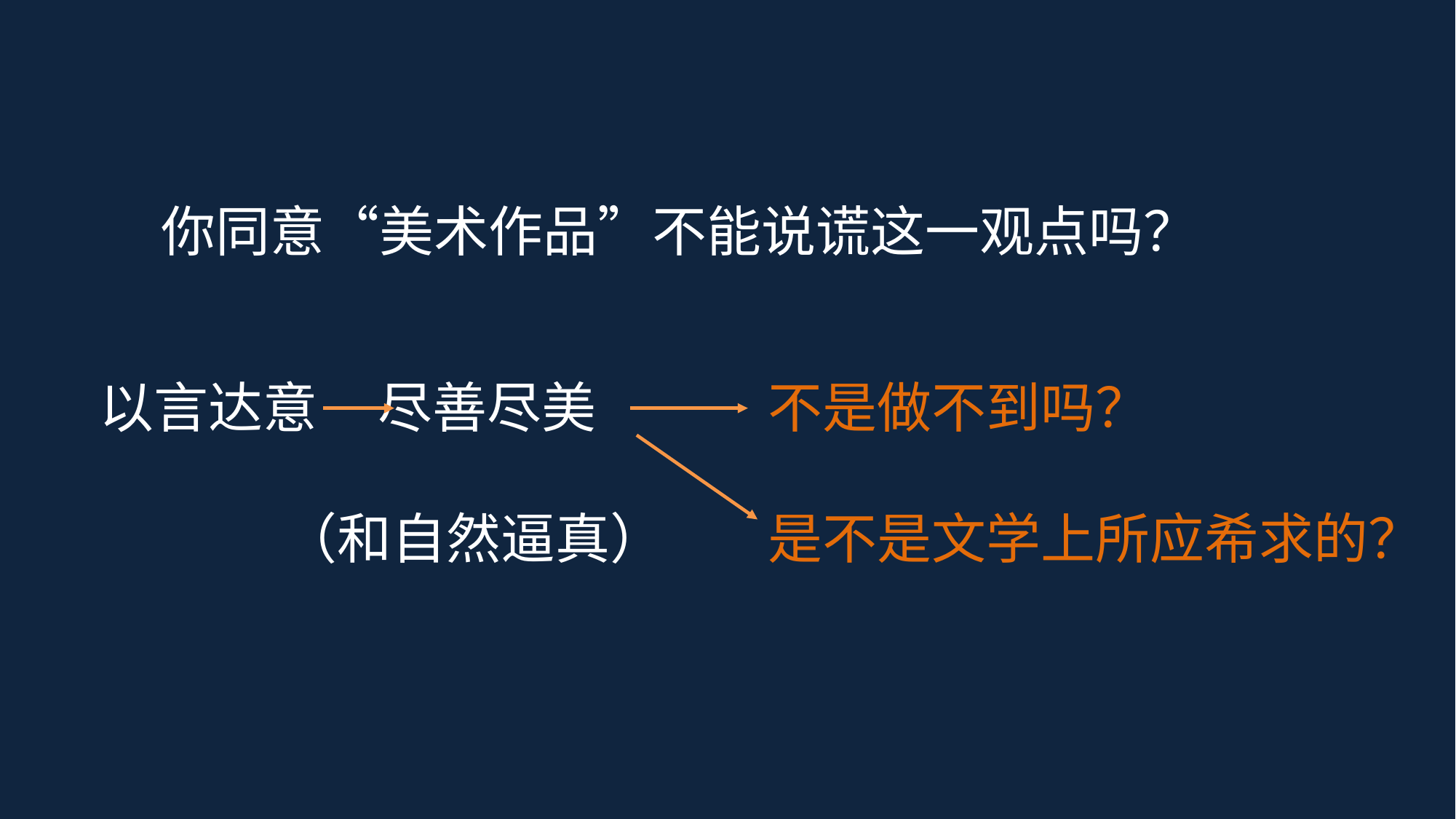

你同意“美术作品”不能说谎这一观点吗？
以言达意     尽善尽美

              （和自然逼真）
不是做不到吗？

是不是文学上所应希求的？